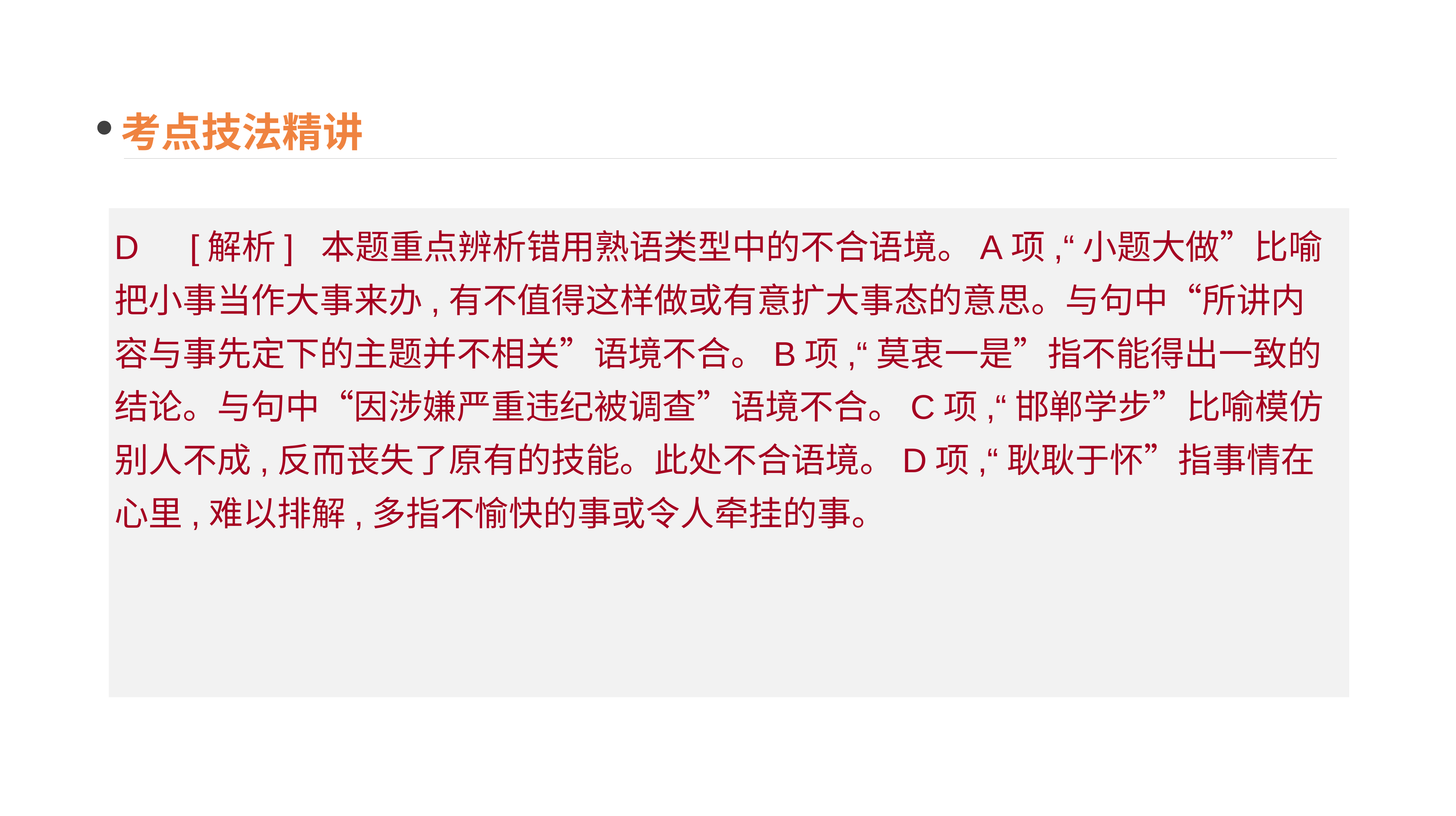

考点技法精讲

D　[解析]  本题重点辨析错用熟语类型中的不合语境。A项,“小题大做”比喻把小事当作大事来办,有不值得这样做或有意扩大事态的意思。与句中“所讲内容与事先定下的主题并不相关”语境不合。B项,“莫衷一是”指不能得出一致的结论。与句中“因涉嫌严重违纪被调查”语境不合。C项,“邯郸学步”比喻模仿别人不成,反而丧失了原有的技能。此处不合语境。D项,“耿耿于怀”指事情在心里,难以排解,多指不愉快的事或令人牵挂的事。